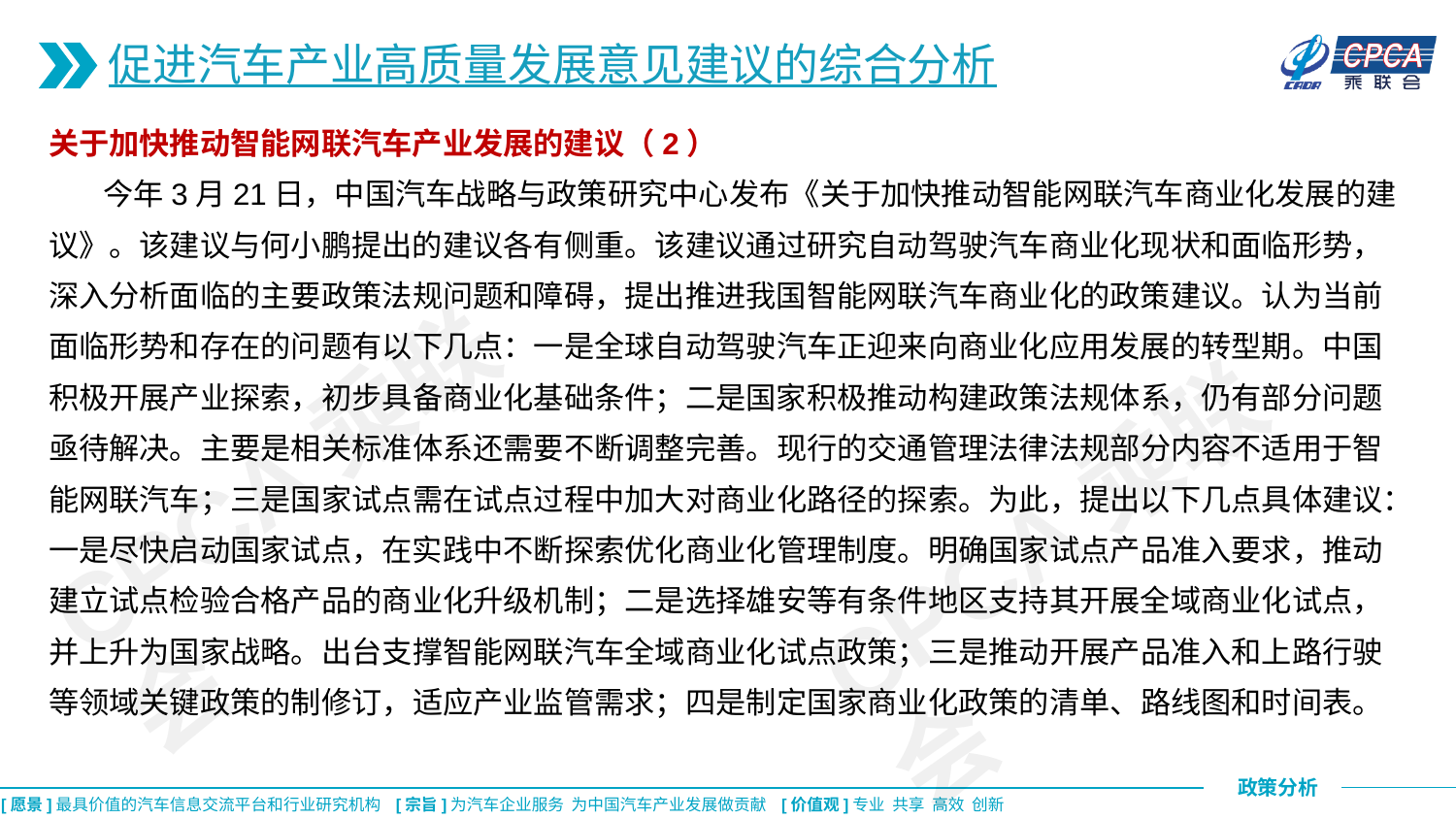

促进汽车产业高质量发展意见建议的综合分析
关于加快推动智能网联汽车产业发展的建议（2）
       今年3月21日，中国汽车战略与政策研究中心发布《关于加快推动智能网联汽车商业化发展的建议》。该建议与何小鹏提出的建议各有侧重。该建议通过研究自动驾驶汽车商业化现状和面临形势，深入分析面临的主要政策法规问题和障碍，提出推进我国智能网联汽车商业化的政策建议。认为当前面临形势和存在的问题有以下几点：一是全球自动驾驶汽车正迎来向商业化应用发展的转型期。中国积极开展产业探索，初步具备商业化基础条件；二是国家积极推动构建政策法规体系，仍有部分问题亟待解决。主要是相关标准体系还需要不断调整完善。现行的交通管理法律法规部分内容不适用于智能网联汽车；三是国家试点需在试点过程中加大对商业化路径的探索。为此，提出以下几点具体建议：一是尽快启动国家试点，在实践中不断探索优化商业化管理制度。明确国家试点产品准入要求，推动建立试点检验合格产品的商业化升级机制；二是选择雄安等有条件地区支持其开展全域商业化试点，并上升为国家战略。出台支撑智能网联汽车全域商业化试点政策；三是推动开展产品准入和上路行驶等领域关键政策的制修订，适应产业监管需求；四是制定国家商业化政策的清单、路线图和时间表。
CPCA乘联会
CPCA乘联会